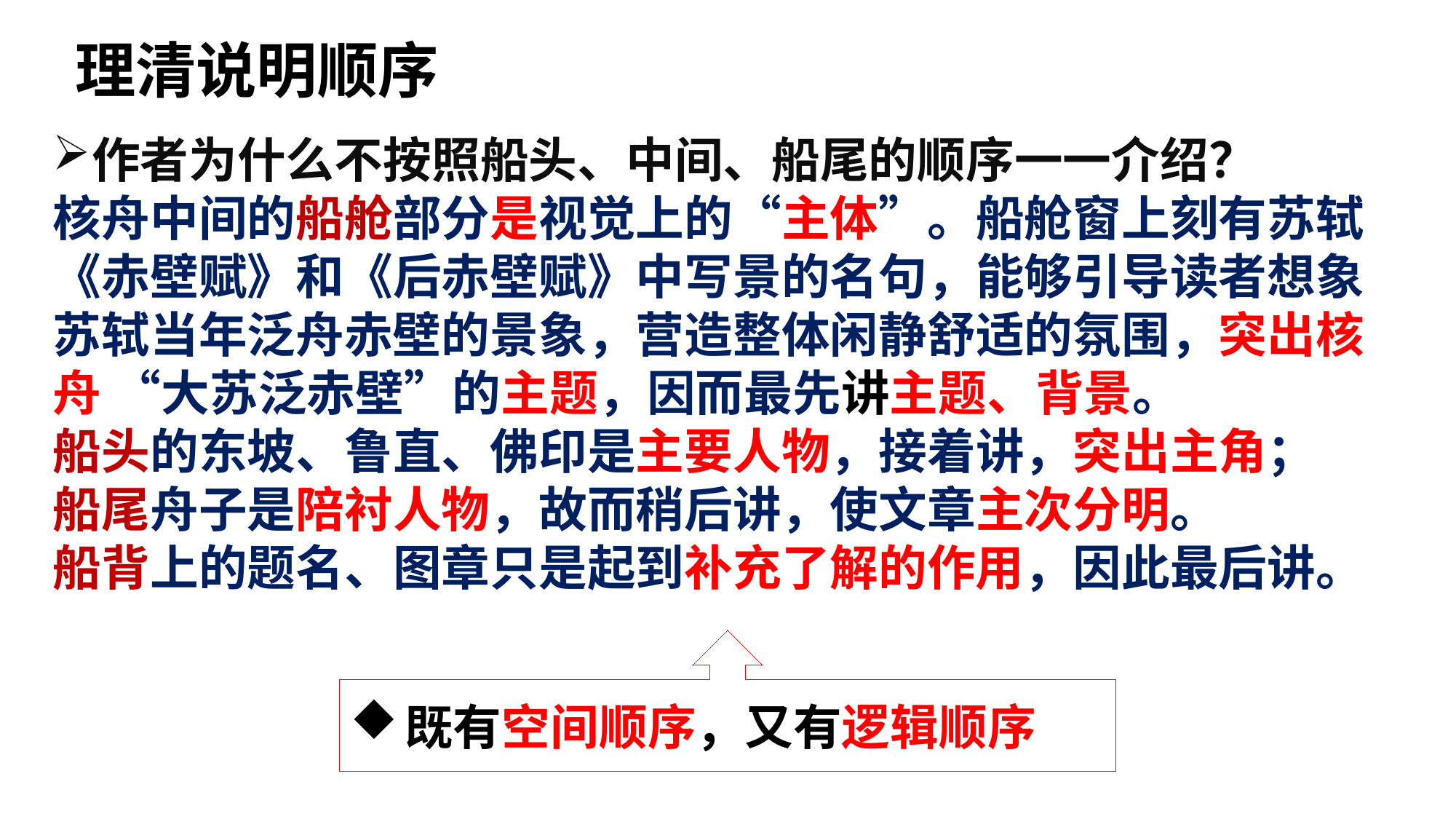

理清说明顺序
作者为什么不按照船头、中间、船尾的顺序一一介绍？
核舟中间的船舱部分是视觉上的“主体”。船舱窗上刻有苏轼《赤壁赋》和《后赤壁赋》中写景的名句，能够引导读者想象苏轼当年泛舟赤壁的景象，营造整体闲静舒适的氛围，突出核舟 “大苏泛赤壁”的主题，因而最先讲主题、背景。
船头的东坡、鲁直、佛印是主要人物，接着讲，突出主角；
船尾舟子是陪衬人物，故而稍后讲，使文章主次分明。
船背上的题名、图章只是起到补充了解的作用，因此最后讲。

既有空间顺序，又有逻辑顺序